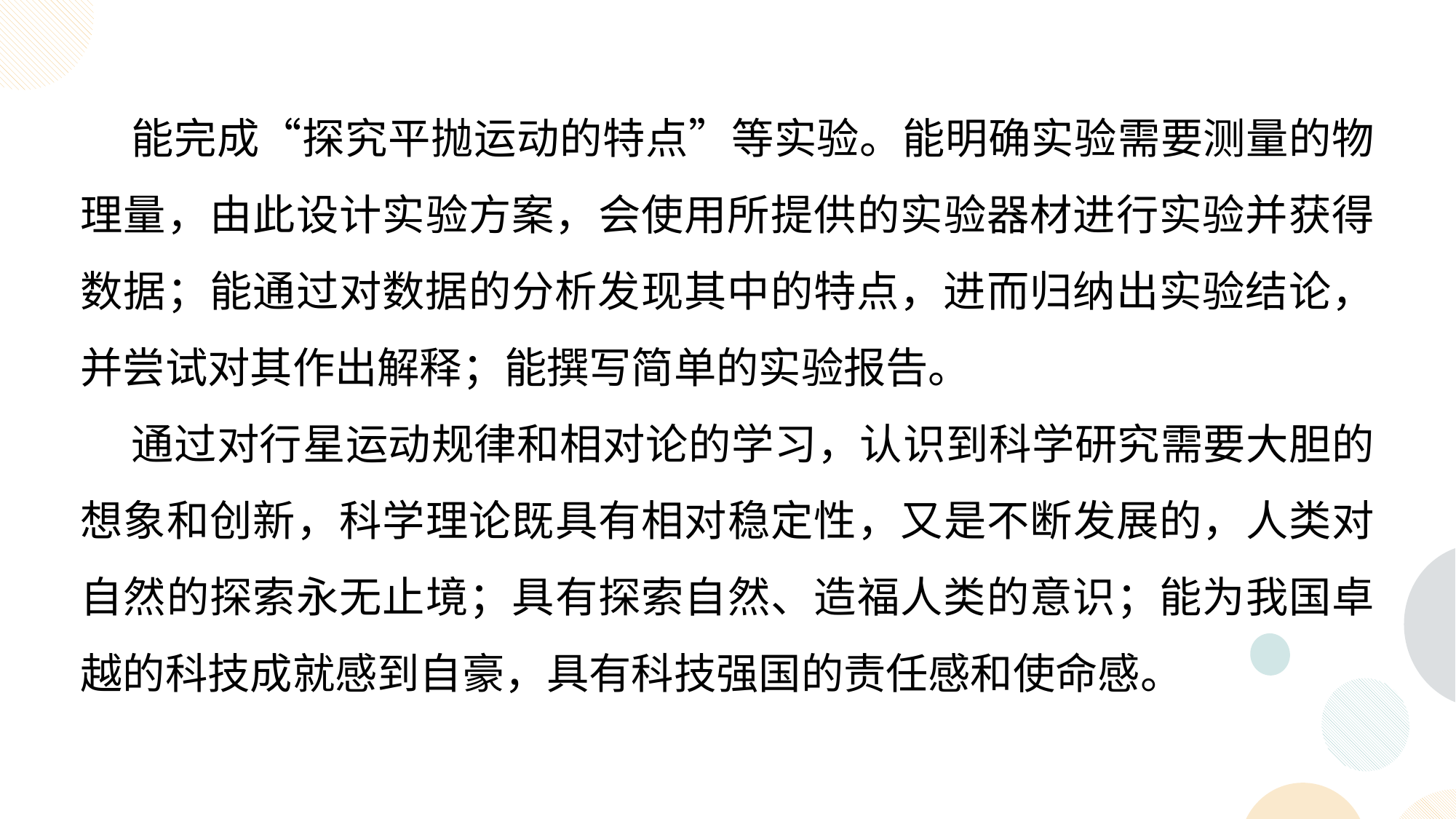

能完成“探究平抛运动的特点”等实验。能明确实验需要测量的物理量，由此设计实验方案，会使用所提供的实验器材进行实验并获得数据；能通过对数据的分析发现其中的特点，进而归纳出实验结论，并尝试对其作出解释；能撰写简单的实验报告。
    通过对行星运动规律和相对论的学习，认识到科学研究需要大胆的想象和创新，科学理论既具有相对稳定性，又是不断发展的，人类对自然的探索永无止境；具有探索自然、造福人类的意识；能为我国卓越的科技成就感到自豪，具有科技强国的责任感和使命感。